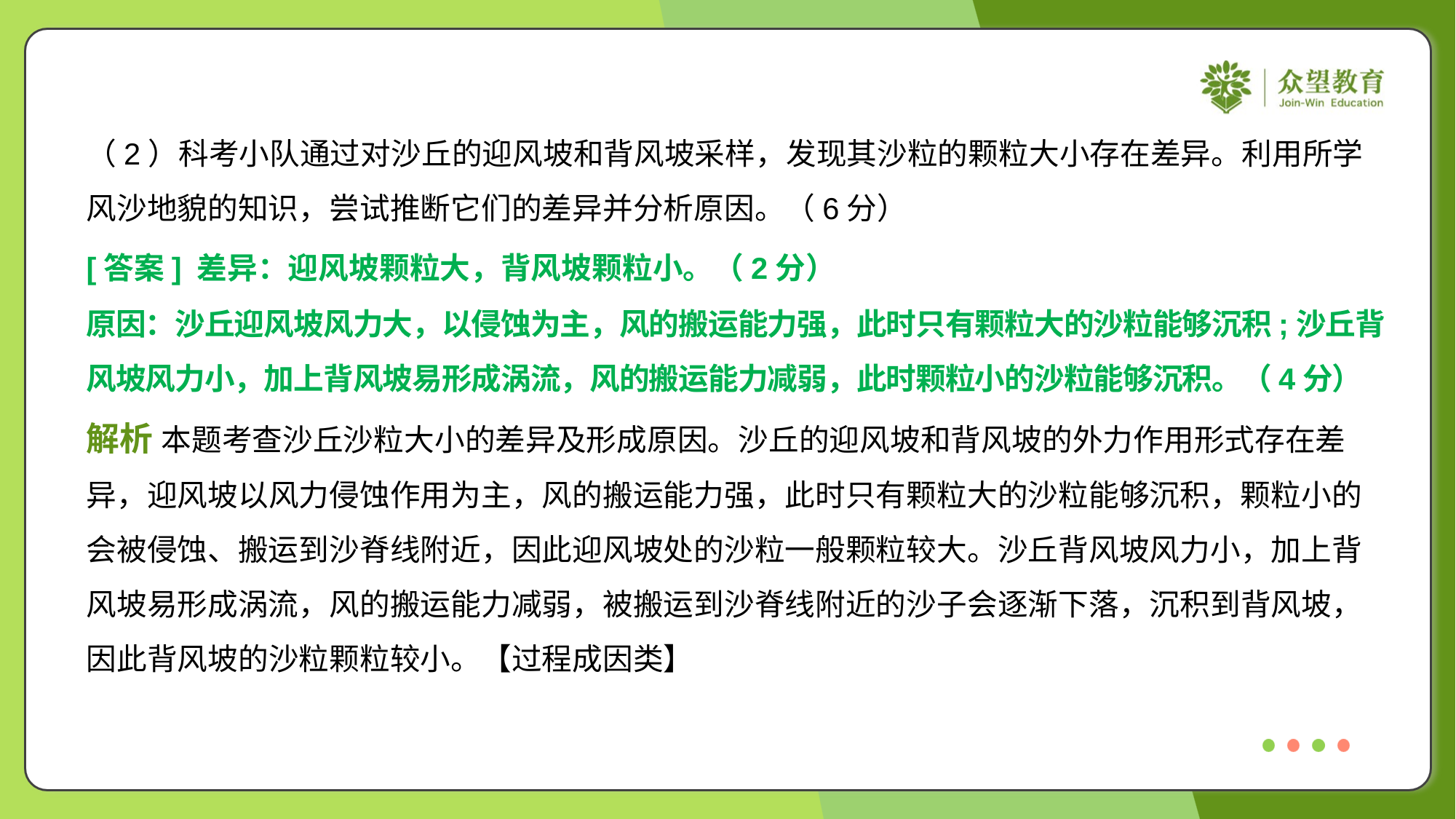

（2）科考小队通过对沙丘的迎风坡和背风坡采样，发现其沙粒的颗粒大小存在差异。利用所学
风沙地貌的知识，尝试推断它们的差异并分析原因。（6分）
[答案] 差异：迎风坡颗粒大，背风坡颗粒小。（2分）
原因：沙丘迎风坡风力大，以侵蚀为主，风的搬运能力强，此时只有颗粒大的沙粒能够沉积;沙丘背
风坡风力小，加上背风坡易形成涡流，风的搬运能力减弱，此时颗粒小的沙粒能够沉积。（4分）
解析 本题考查沙丘沙粒大小的差异及形成原因。沙丘的迎风坡和背风坡的外力作用形式存在差
异，迎风坡以风力侵蚀作用为主，风的搬运能力强，此时只有颗粒大的沙粒能够沉积，颗粒小的
会被侵蚀、搬运到沙脊线附近，因此迎风坡处的沙粒一般颗粒较大。沙丘背风坡风力小，加上背
风坡易形成涡流，风的搬运能力减弱，被搬运到沙脊线附近的沙子会逐渐下落，沉积到背风坡，
因此背风坡的沙粒颗粒较小。【过程成因类】